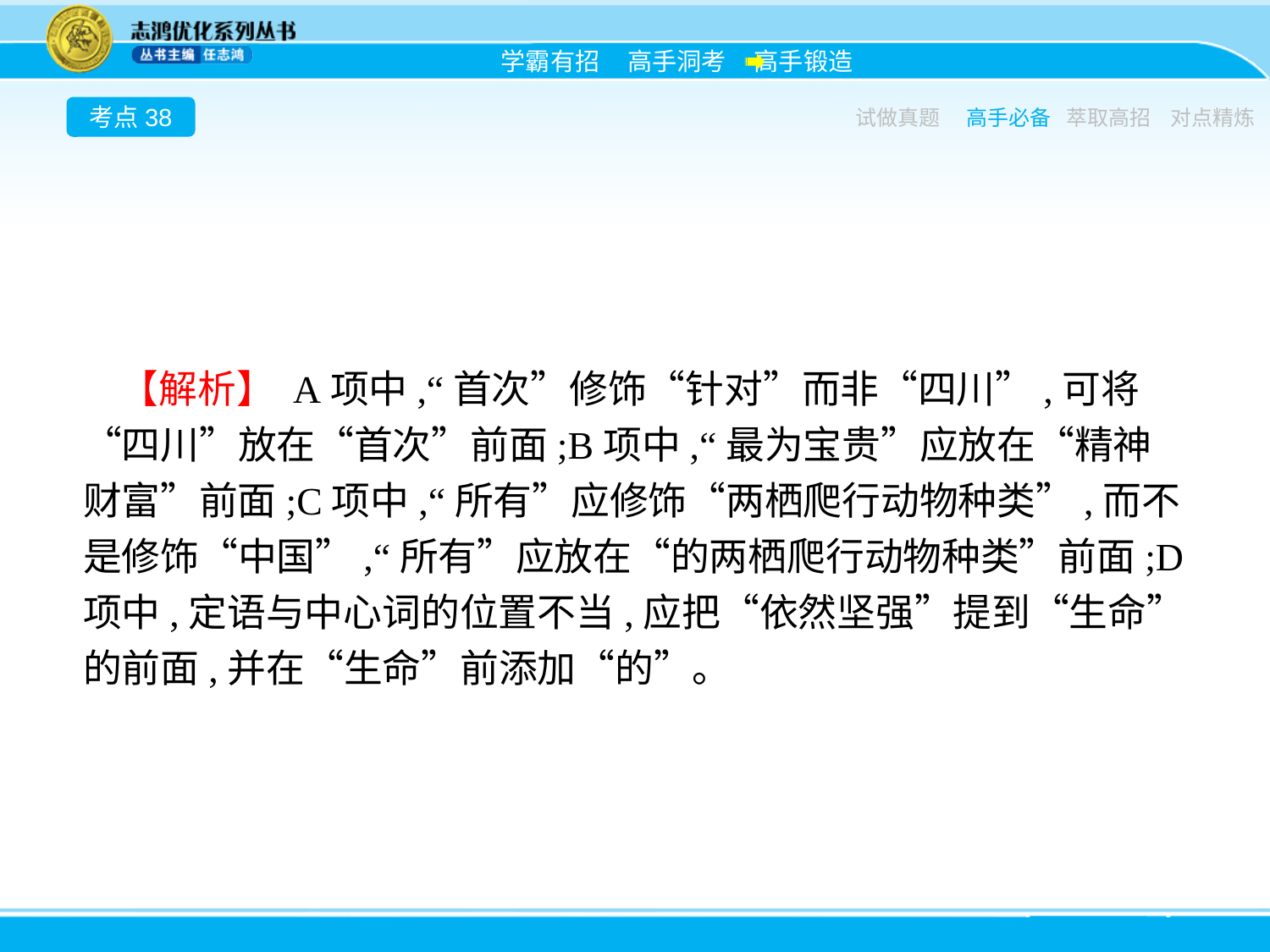

考点38
试做真题
高手必备
萃取高招
对点精炼
【解析】 A项中,“首次”修饰“针对”而非“四川”,可将“四川”放在“首次”前面;B项中,“最为宝贵”应放在“精神财富”前面;C项中,“所有”应修饰“两栖爬行动物种类”,而不是修饰“中国”,“所有”应放在“的两栖爬行动物种类”前面;D项中,定语与中心词的位置不当,应把“依然坚强”提到“生命”的前面,并在“生命”前添加“的”。